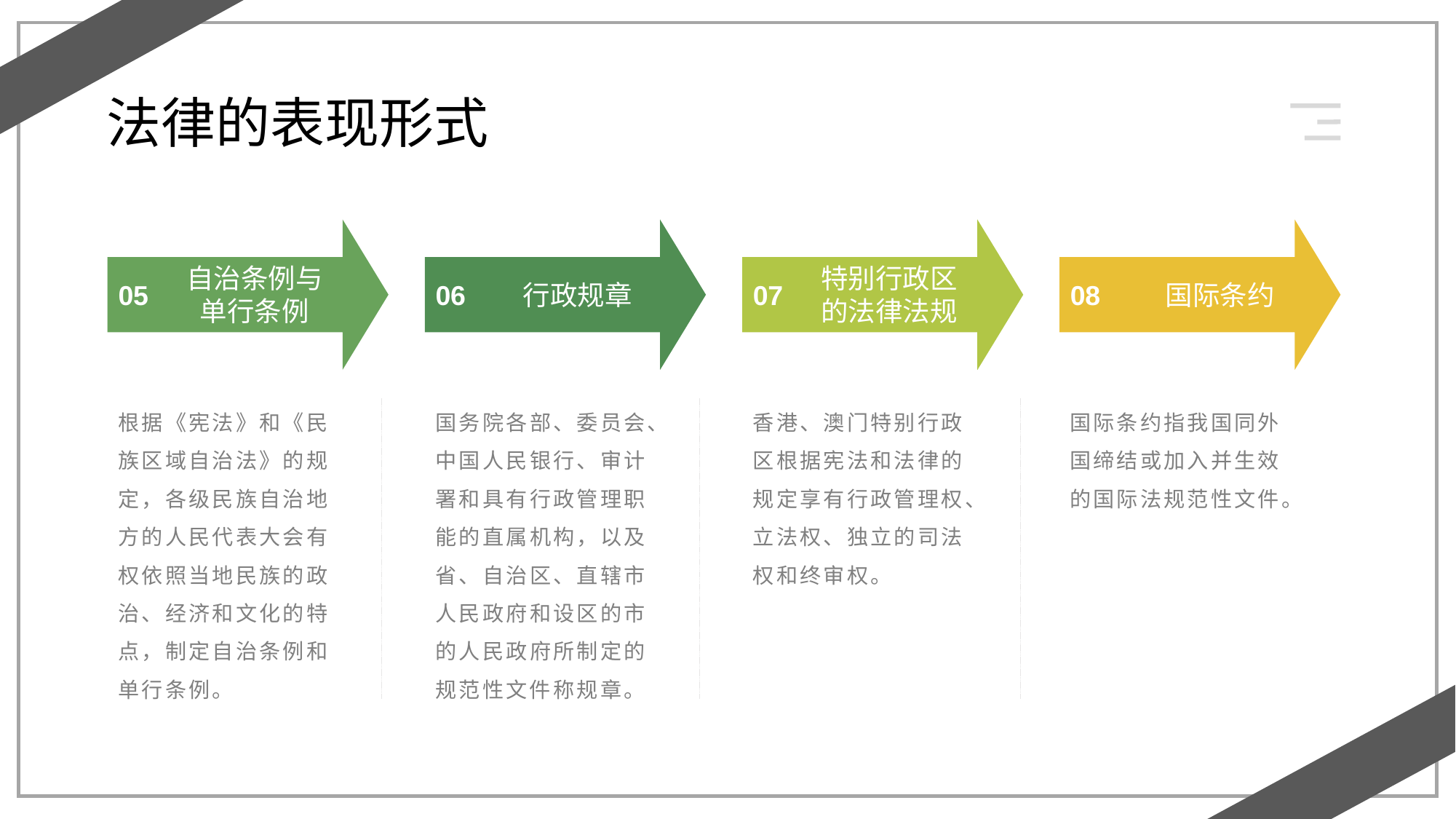

法律的表现形式

自治条例与单行条例
特别行政区的法律法规
05
06
行政规章
07
08
国际条约
根据《宪法》和《民族区域自治法》的规定，各级民族自治地方的人民代表大会有权依照当地民族的政治、经济和文化的特点，制定自治条例和单行条例。
国务院各部、委员会、中国人民银行、审计署和具有行政管理职能的直属机构，以及省、自治区、直辖市人民政府和设区的市的人民政府所制定的规范性文件称规章。
香港、澳门特别行政区根据宪法和法律的规定享有行政管理权、立法权、独立的司法权和终审权。
国际条约指我国同外国缔结或加入并生效的国际法规范性文件。